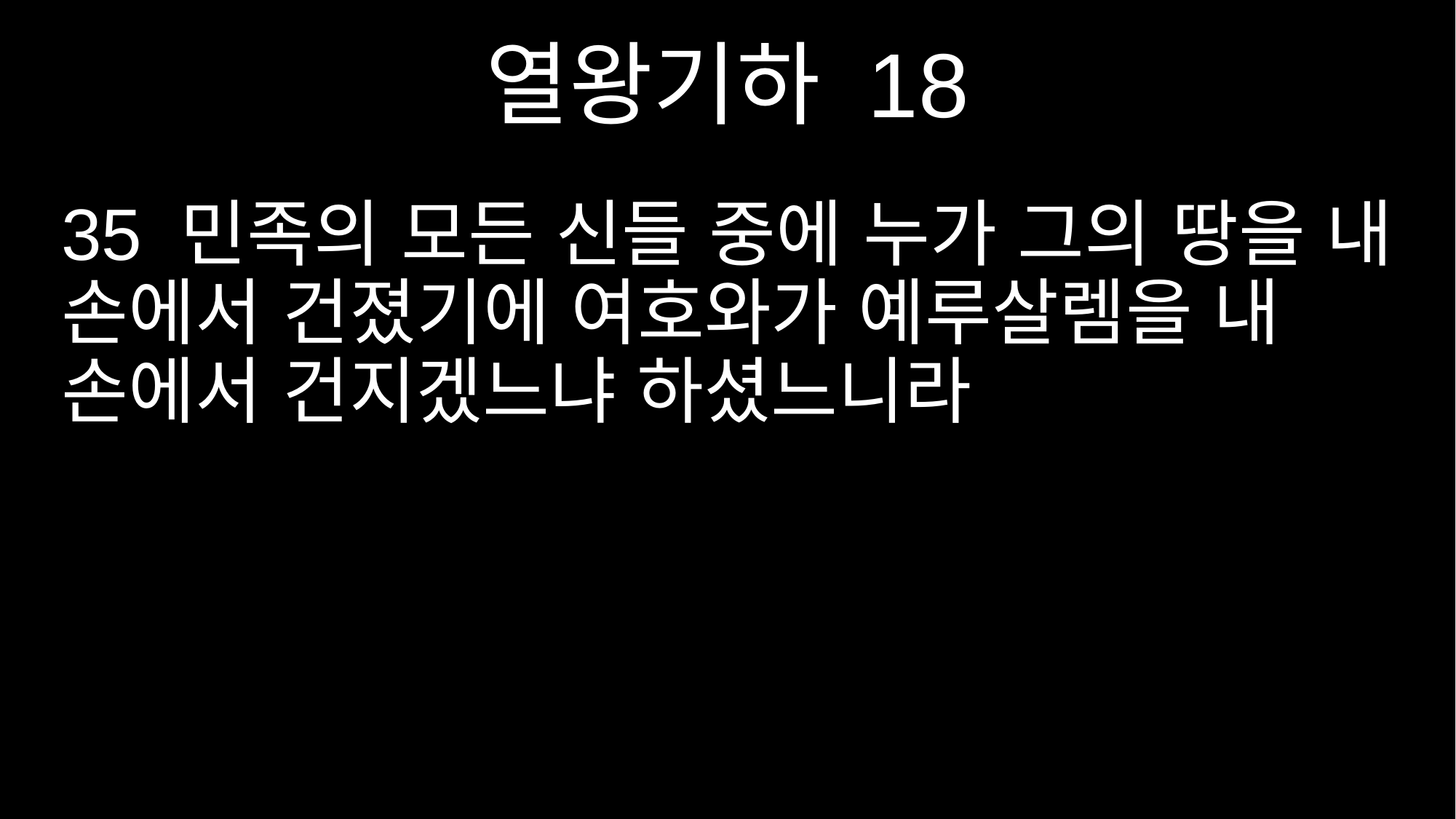

열왕기하 18
35 민족의 모든 신들 중에 누가 그의 땅을 내 손에서 건졌기에 여호와가 예루살렘을 내 손에서 건지겠느냐 하셨느니라